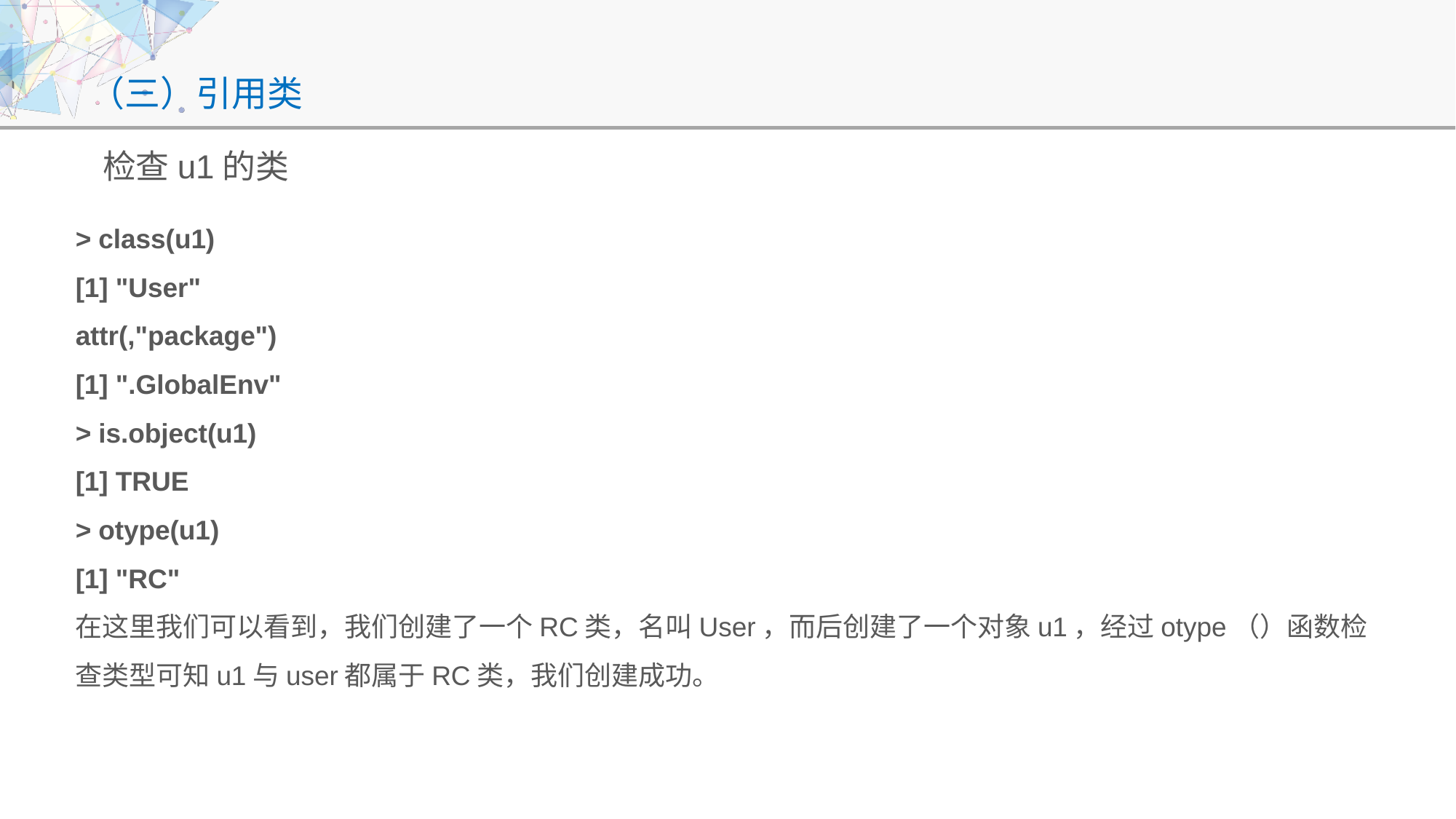

# （三）引用类
 检查u1的类
> class(u1)
[1] "User"
attr(,"package")
[1] ".GlobalEnv"
> is.object(u1)
[1] TRUE
> otype(u1)
[1] "RC"
在这里我们可以看到，我们创建了一个RC类，名叫User，而后创建了一个对象u1，经过otype（）函数检查类型可知u1与user都属于RC类，我们创建成功。